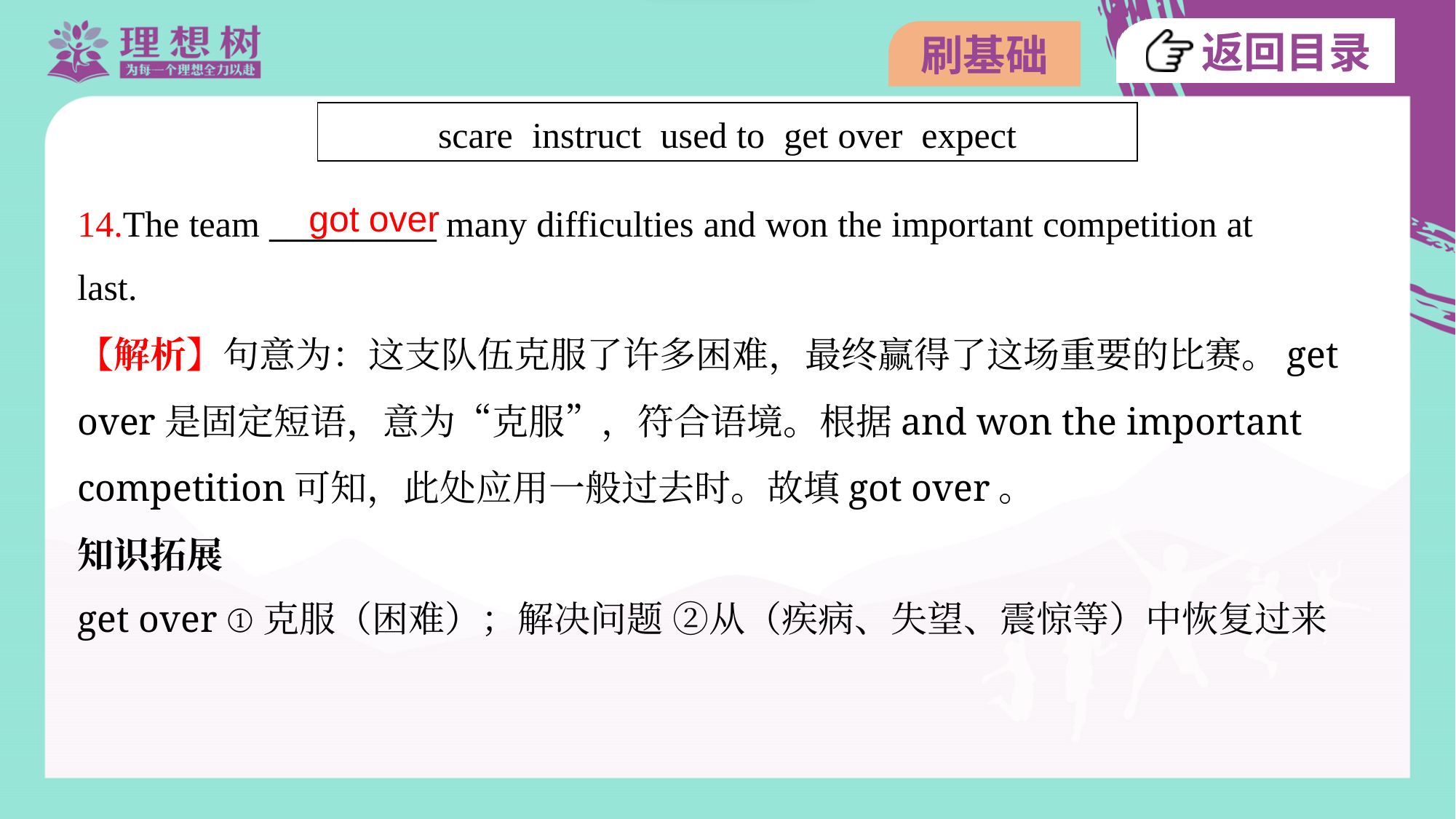

| scare instruct used to get over expect |
| --- |
got over
14.The team __________ many difficulties and won the important competition at
last.
【解析】句意为：这支队伍克服了许多困难，最终赢得了这场重要的比赛。get
over是固定短语，意为“克服”，符合语境。根据and won the important
competition可知，此处应用一般过去时。故填got over。
知识拓展
get over ①克服（困难）；解决问题 ②从（疾病、失望、震惊等）中恢复过来